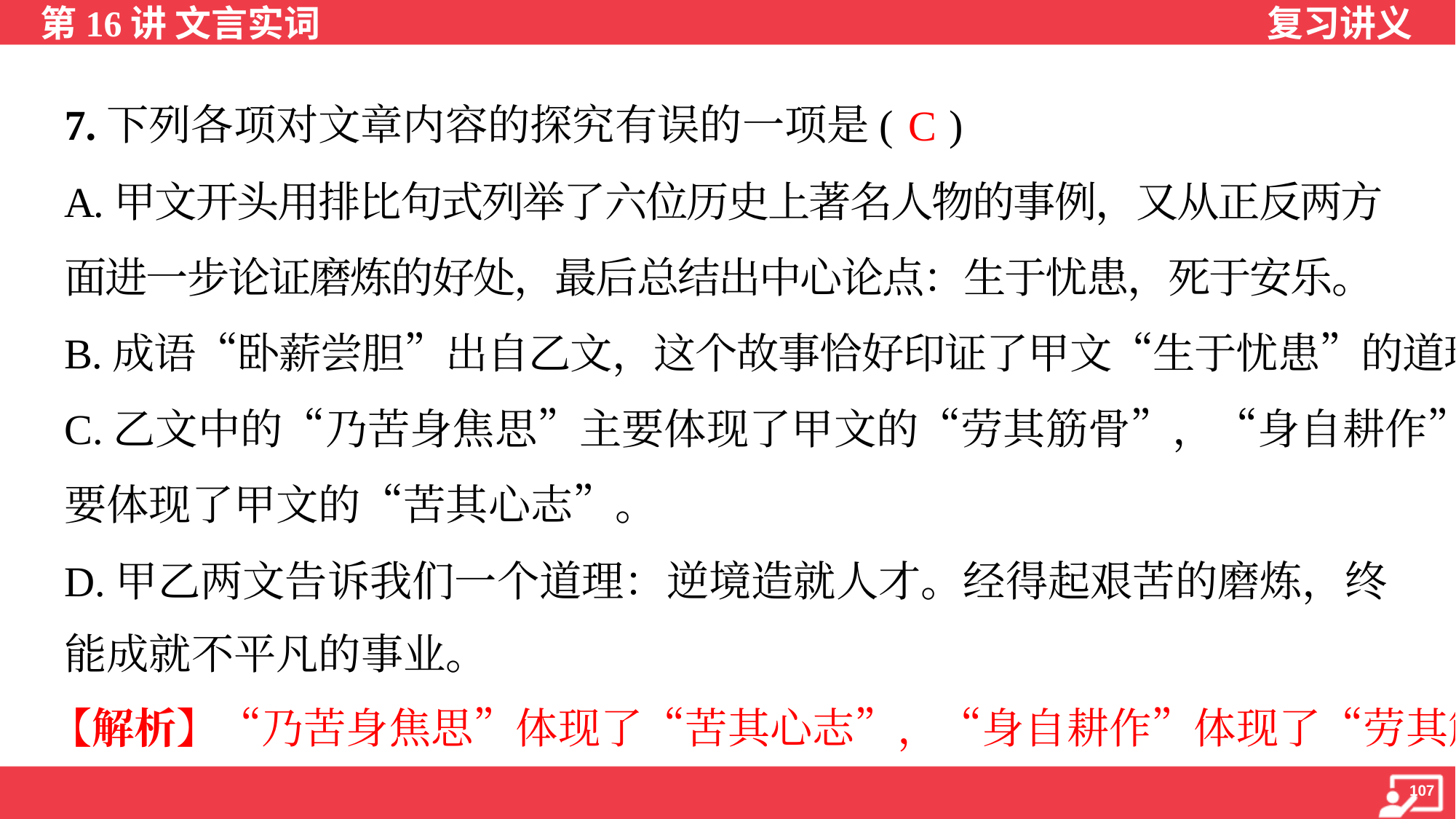

C
7.下列各项对文章内容的探究有误的一项是(     )
A.甲文开头用排比句式列举了六位历史上著名人物的事例，又从正反两方
面进一步论证磨炼的好处，最后总结出中心论点：生于忧患，死于安乐。
B.成语“卧薪尝胆”出自乙文，这个故事恰好印证了甲文“生于忧患”的道理。
C.乙文中的“乃苦身焦思”主要体现了甲文的“劳其筋骨”，“身自耕作”主
要体现了甲文的“苦其心志”。
D.甲乙两文告诉我们一个道理：逆境造就人才。经得起艰苦的磨炼，终
能成就不平凡的事业。
【解析】“乃苦身焦思”体现了“苦其心志”，“身自耕作”体现了“劳其筋骨”。